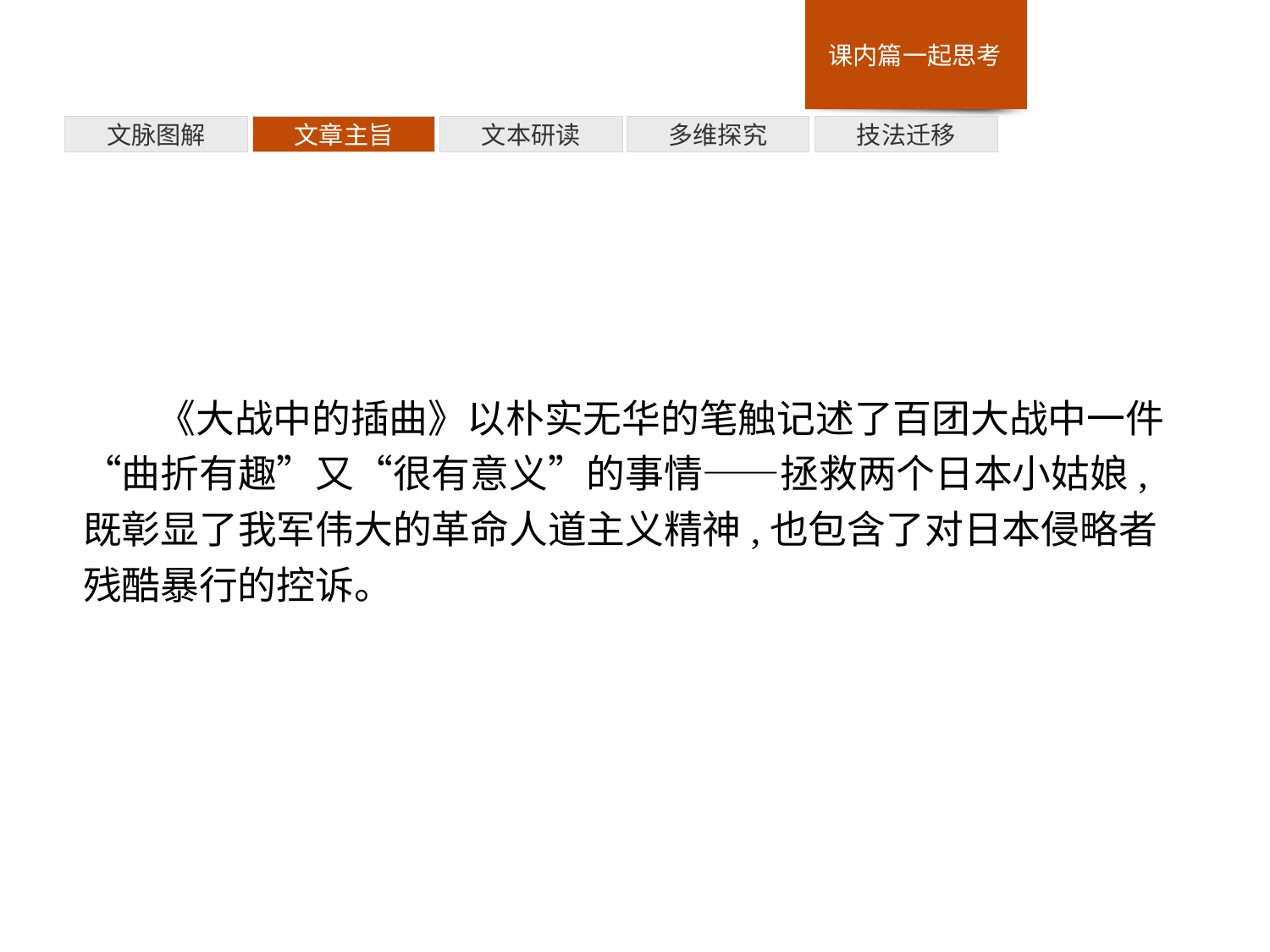

技法迁移
多维探究
文本研读
文章主旨
文脉图解
《大战中的插曲》以朴实无华的笔触记述了百团大战中一件“曲折有趣”又“很有意义”的事情——拯救两个日本小姑娘,既彰显了我军伟大的革命人道主义精神,也包含了对日本侵略者残酷暴行的控诉。